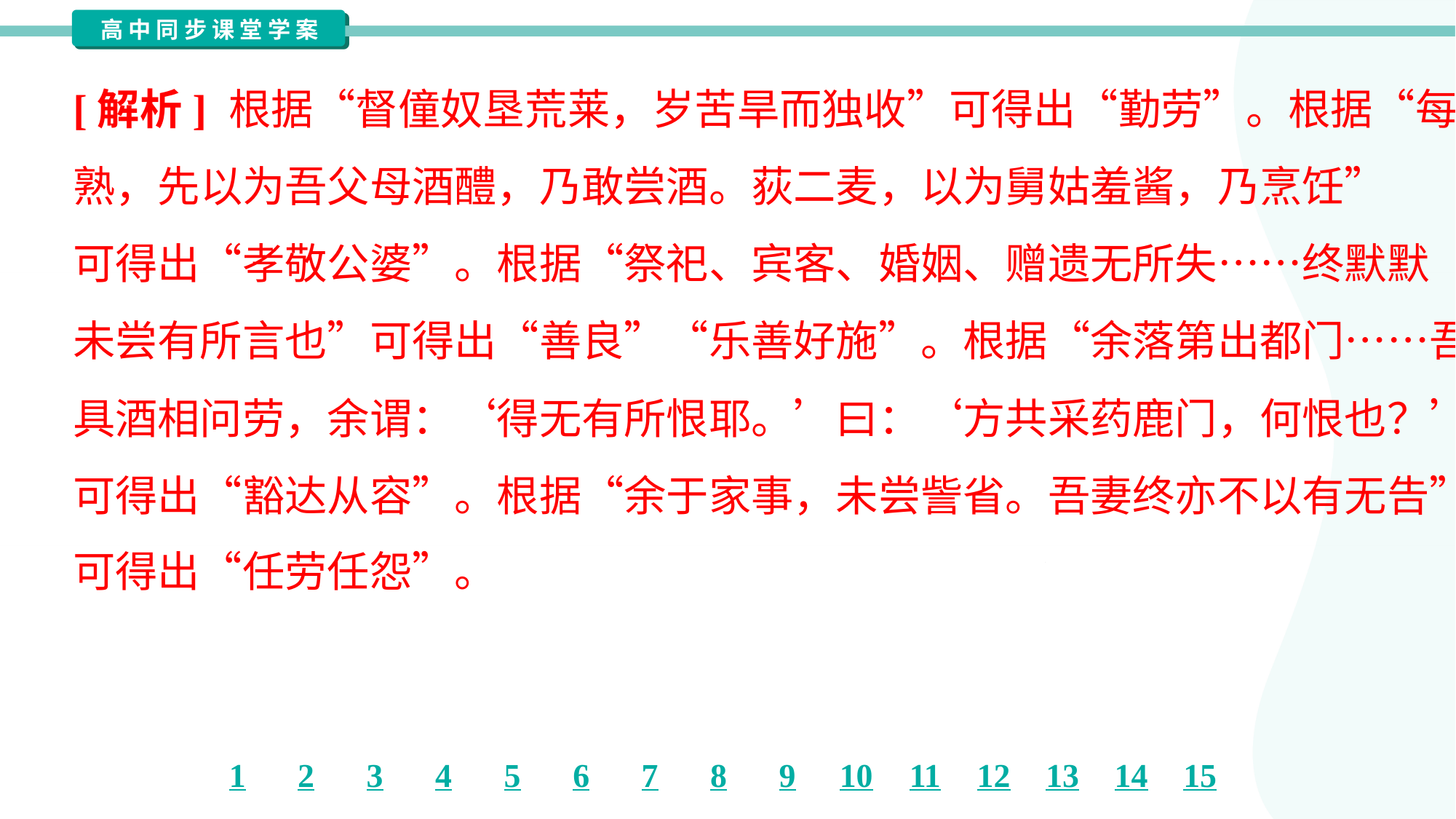

[解析] 根据“督僮奴垦荒莱，岁苦旱而独收”可得出“勤劳”。根据“每稻
熟，先以为吾父母酒醴，乃敢尝酒。荻二麦，以为舅姑羞酱，乃烹饪”
可得出“孝敬公婆”。根据“祭祀、宾客、婚姻、赠遗无所失……终默默
未尝有所言也”可得出“善良”“乐善好施”。根据“余落第出都门……吾妻
具酒相问劳，余谓：‘得无有所恨耶。’曰：‘方共采药鹿门，何恨也？’”
可得出“豁达从容”。根据“余于家事，未尝訾省。吾妻终亦不以有无告”
可得出“任劳任怨”。